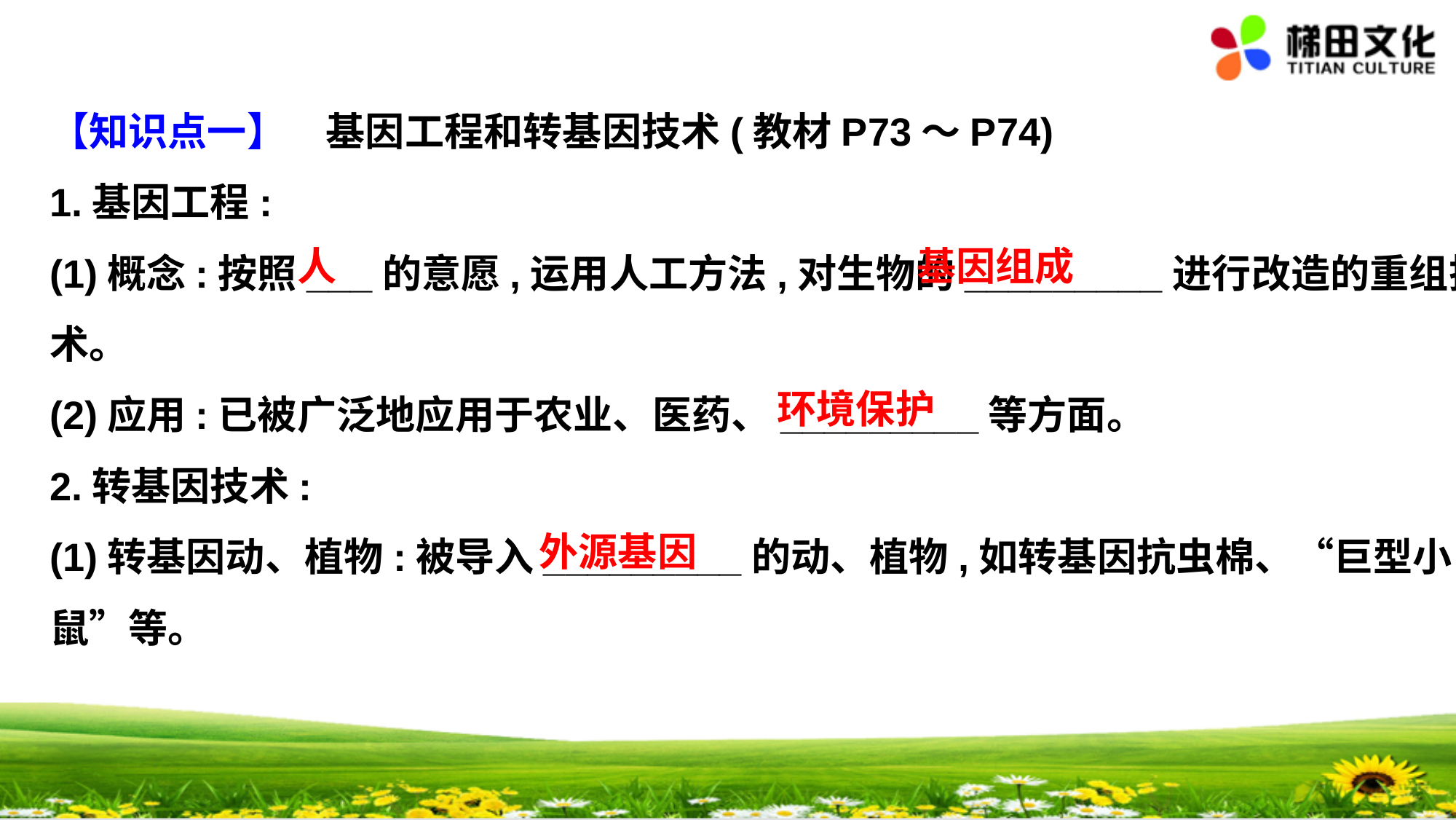

【知识点一】　基因工程和转基因技术(教材P73～P74)
1.基因工程:
(1)概念:按照___的意愿,运用人工方法,对生物的_________进行改造的重组技
术。
(2)应用:已被广泛地应用于农业、医药、_________等方面。
2.转基因技术:
(1)转基因动、植物:被导入_________的动、植物,如转基因抗虫棉、“巨型小
鼠”等。
人
基因组成
环境保护
外源基因